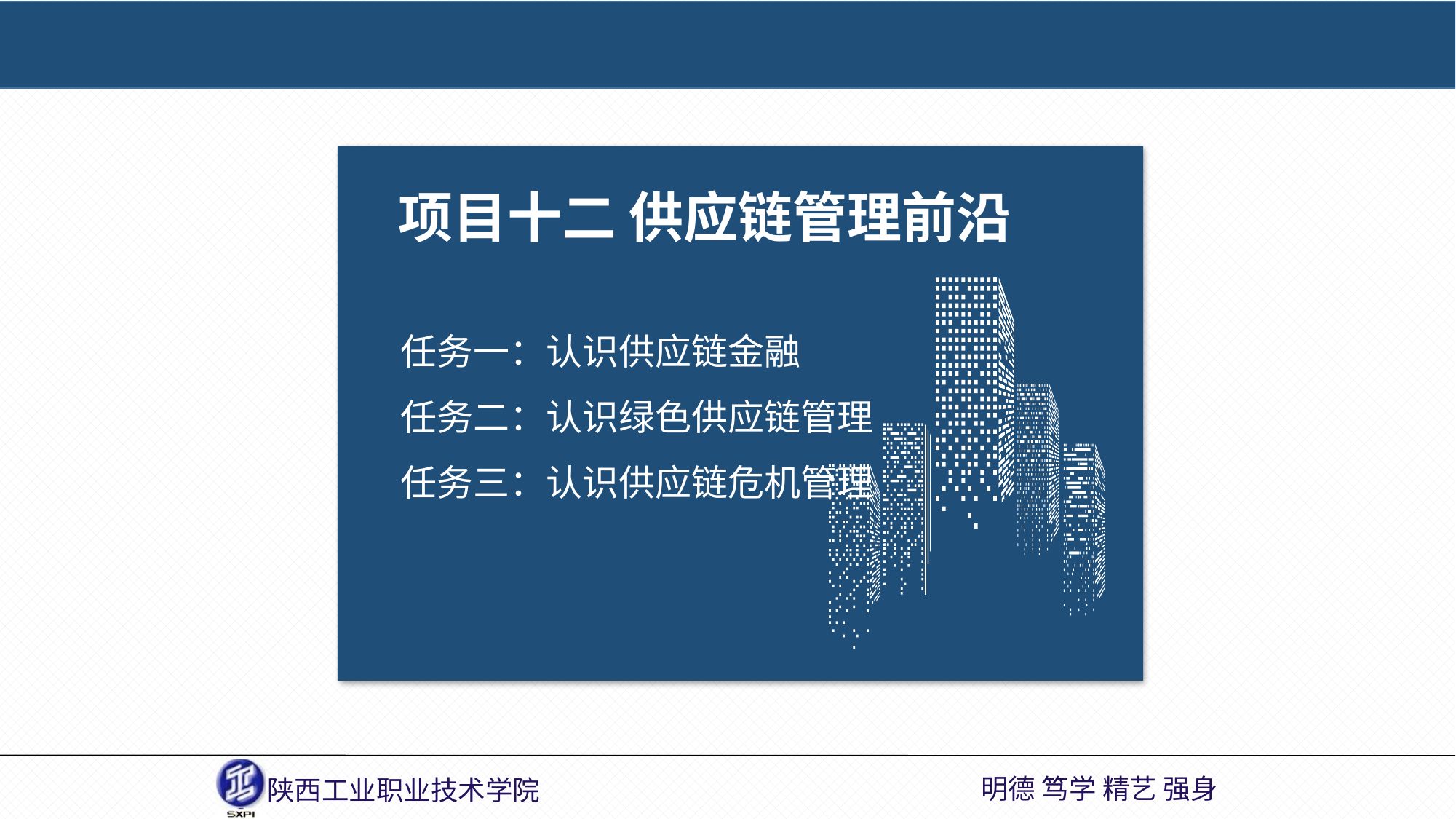

项目十二 供应链管理前沿

任务一：认识供应链金融
任务二：认识绿色供应链管理
任务三：认识供应链危机管理